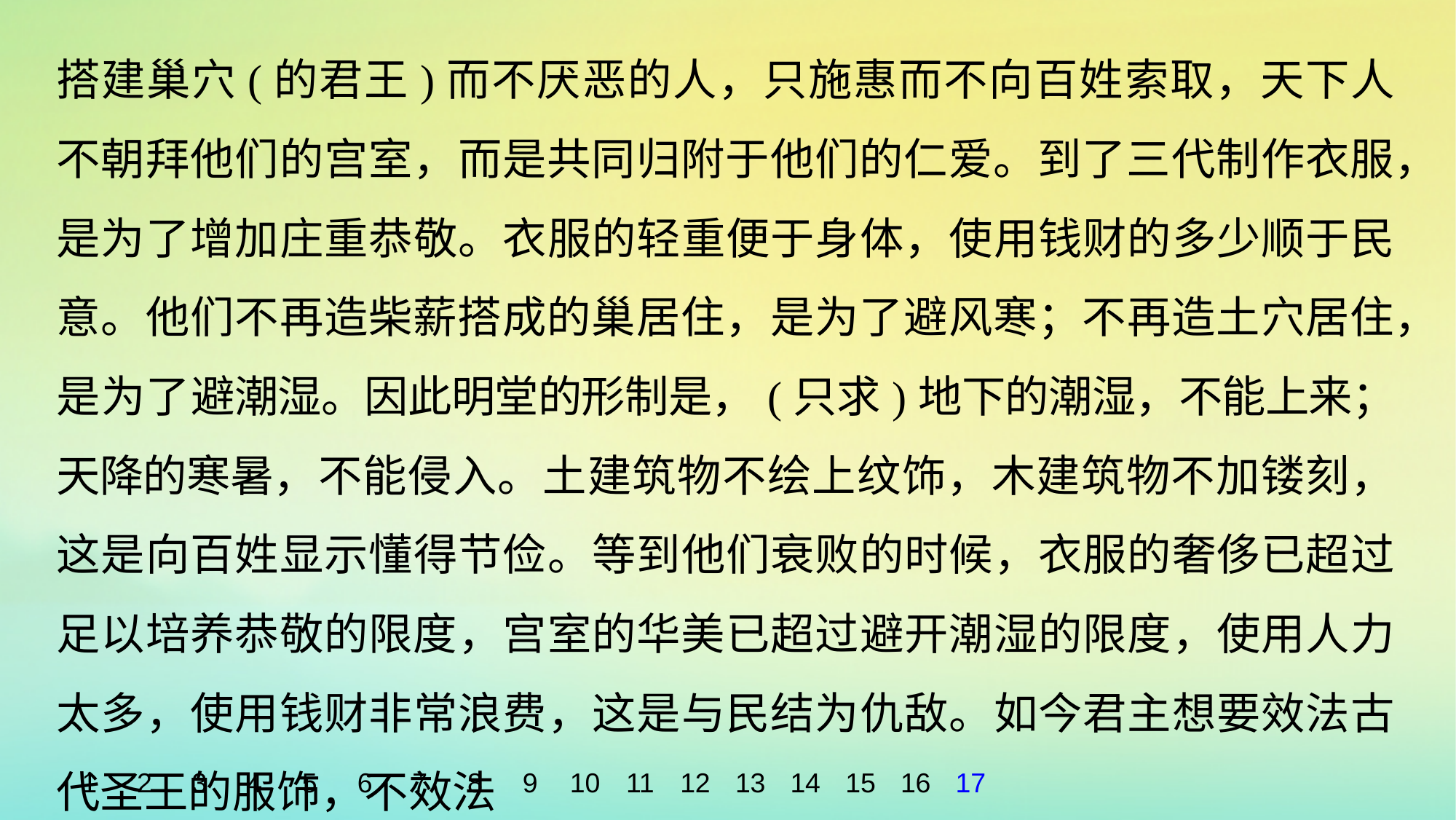

搭建巢穴(的君王)而不厌恶的人，只施惠而不向百姓索取，天下人不朝拜他们的宫室，而是共同归附于他们的仁爱。到了三代制作衣服，是为了增加庄重恭敬。衣服的轻重便于身体，使用钱财的多少顺于民意。他们不再造柴薪搭成的巢居住，是为了避风寒；不再造土穴居住，是为了避潮湿。因此明堂的形制是，(只求)地下的潮湿，不能上来；天降的寒暑，不能侵入。土建筑物不绘上纹饰，木建筑物不加镂刻，这是向百姓显示懂得节俭。等到他们衰败的时候，衣服的奢侈已超过足以培养恭敬的限度，宫室的华美已超过避开潮湿的限度，使用人力太多，使用钱财非常浪费，这是与民结为仇敌。如今君主想要效法古代圣王的服饰，不效法
1
2
3
4
5
6
7
8
9
10
11
12
13
14
15
16
17